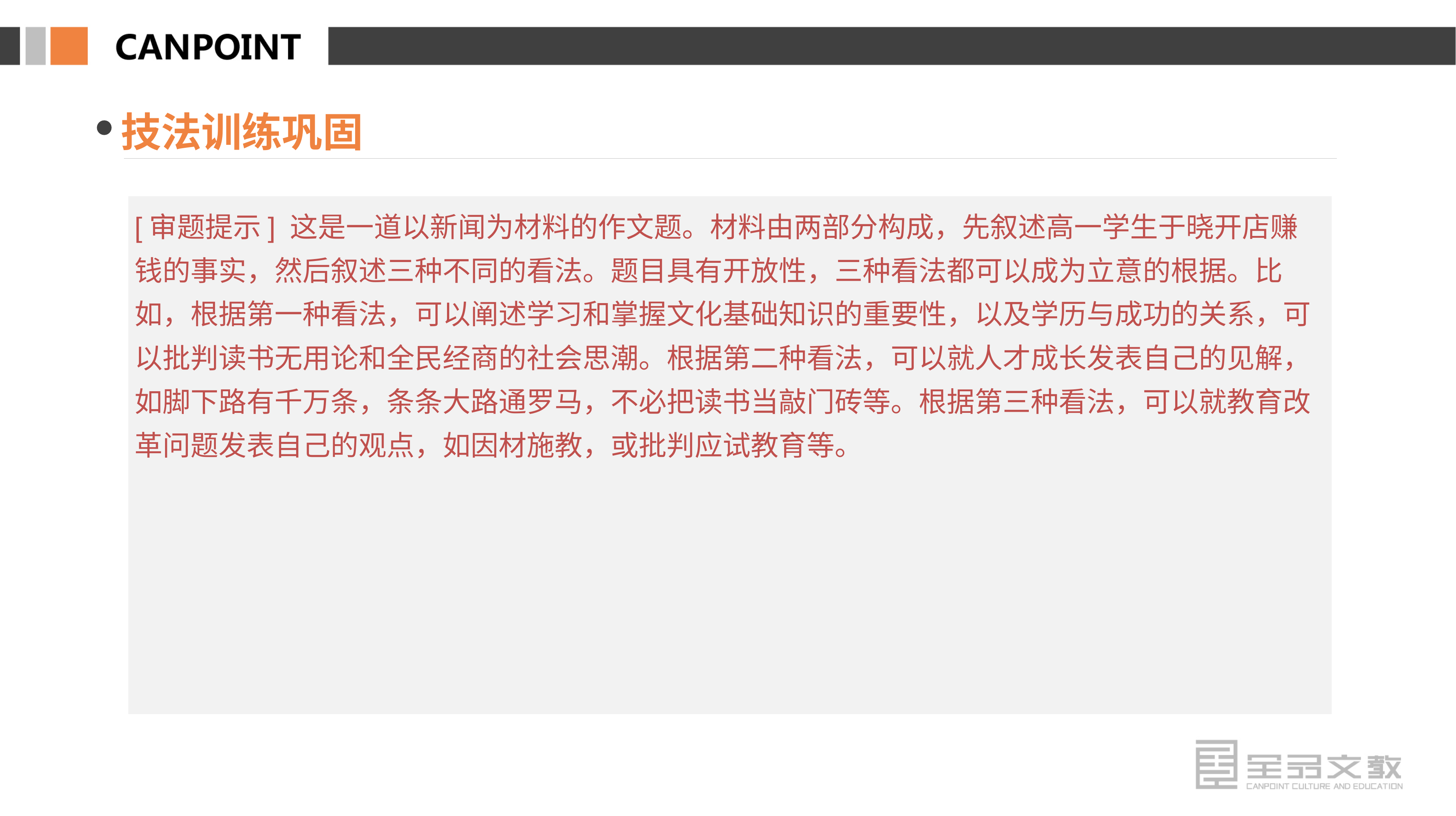

技法训练巩固

[审题提示] 这是一道以新闻为材料的作文题。材料由两部分构成，先叙述高一学生于晓开店赚钱的事实，然后叙述三种不同的看法。题目具有开放性，三种看法都可以成为立意的根据。比如，根据第一种看法，可以阐述学习和掌握文化基础知识的重要性，以及学历与成功的关系，可以批判读书无用论和全民经商的社会思潮。根据第二种看法，可以就人才成长发表自己的见解，如脚下路有千万条，条条大路通罗马，不必把读书当敲门砖等。根据第三种看法，可以就教育改革问题发表自己的观点，如因材施教，或批判应试教育等。